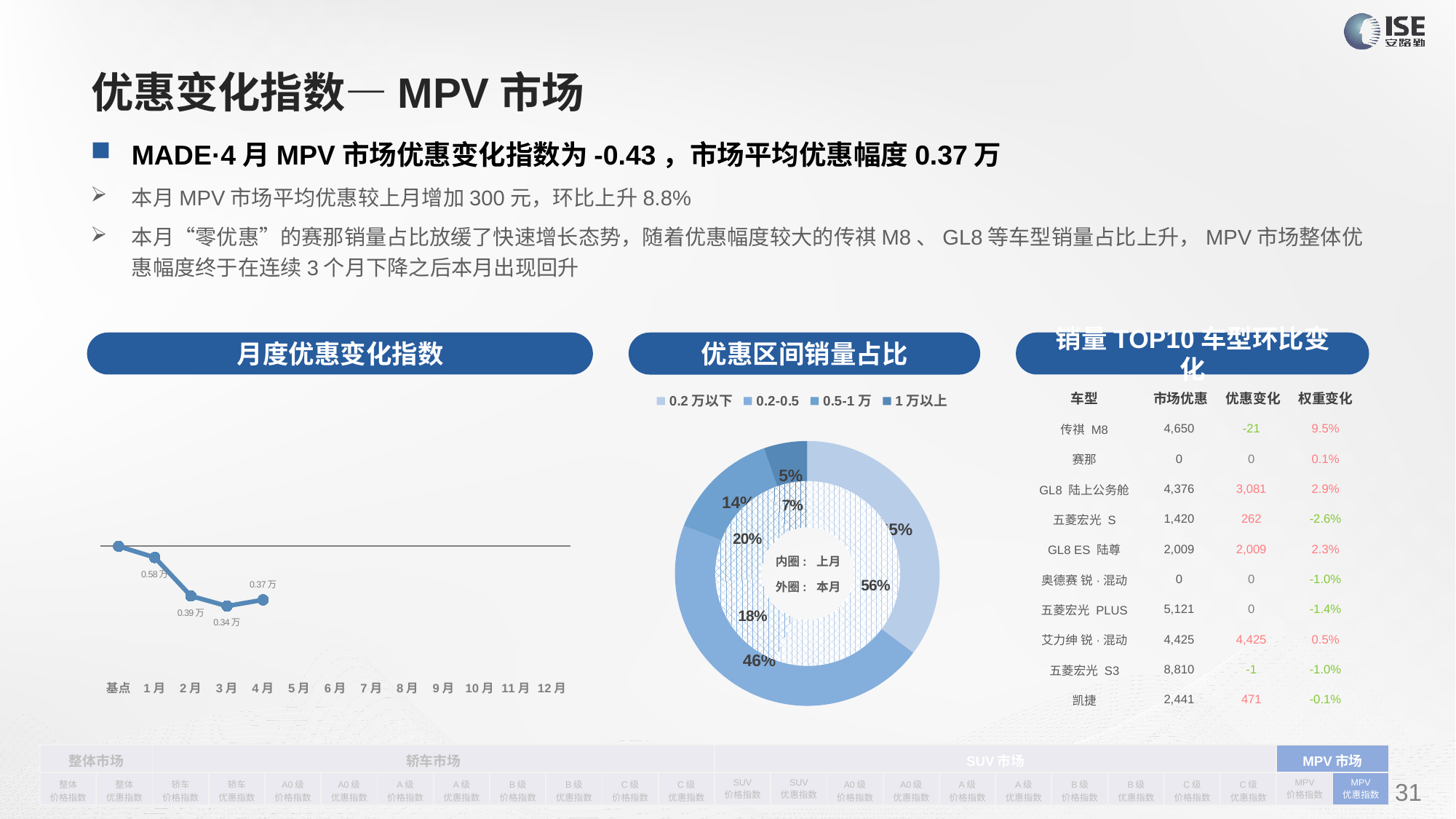

# 优惠变化指数—MPV市场
MADE·4月MPV市场优惠变化指数为-0.43，市场平均优惠幅度0.37万
本月MPV市场平均优惠较上月增加300元，环比上升8.8%
本月“零优惠”的赛那销量占比放缓了快速增长态势，随着优惠幅度较大的传祺M8、GL8等车型销量占比上升，MPV市场整体优惠幅度终于在连续3个月下降之后本月出现回升
月度优惠变化指数

销量TOP10车型环比变化

优惠区间销量占比

| 车型 | 市场优惠 | 优惠变化 | 权重变化 |
| --- | --- | --- | --- |
| 传祺 M8 | 4,650 | -21 | 9.5% |
| 赛那 | 0 | 0 | 0.1% |
| GL8 陆上公务舱 | 4,376 | 3,081 | 2.9% |
| 五菱宏光 S | 1,420 | 262 | -2.6% |
| GL8 ES 陆尊 | 2,009 | 2,009 | 2.3% |
| 奥德赛 锐·混动 | 0 | 0 | -1.0% |
| 五菱宏光 PLUS | 5,121 | 0 | -1.4% |
| 艾力绅 锐·混动 | 4,425 | 4,425 | 0.5% |
| 五菱宏光 S3 | 8,810 | -1 | -1.0% |
| 凯捷 | 2,441 | 471 | -0.1% |

### Chart

| Category | 销量 |
|---|---|
| 0.2万以下 | 17308.0 |
| 0.2-0.5 | 22421.0 |
| 0.5-1万 | 6794.0 |
| 1万以上 | 2606.0 |

### Chart

| Category | Y2022 |
|---|---|
| 基点 | 0.0 |
| 1月 | -0.09 |
| 2月 | -0.39902028967317305 |
| 3月 | -0.48 |
| 4月 | -0.43 |
| 5月 | None |
| 6月 | None |
| 7月 | None |
| 8月 | None |
| 9月 | None |
| 10月 | None |
| 11月 | None |
| 12月 | None |

### Chart

| Category | 销量 |
|---|---|
| 0.2万以下 | 35468.0 |
| 0.2-0.5万 | 11431.0 |
| 0.5-1万 | 12538.0 |
| 1万以上 | 4398.0 |
内圈:  上月
外圈:  本月
| 整体市场 |  | 轿车市场 |  |  |  |  |  |  |  |  |  | SUV市场 |  |  |  |  |  |  |  |  |  | MPV市场 |  |
| --- | --- | --- | --- | --- | --- | --- | --- | --- | --- | --- | --- | --- | --- | --- | --- | --- | --- | --- | --- | --- | --- | --- | --- |
| 整体 价格指数 | 整体 优惠指数 | 轿车 价格指数 | 轿车 优惠指数 | A0级 价格指数 | A0级 优惠指数 | A级 价格指数 | A级 优惠指数 | B级 价格指数 | B级 优惠指数 | C级 价格指数 | C级 优惠指数 | SUV 价格指数 | SUV 优惠指数 | A0级 价格指数 | A0级 优惠指数 | A级 价格指数 | A级 优惠指数 | B级 价格指数 | B级 优惠指数 | C级 价格指数 | C级 优惠指数 | MPV 价格指数 | MPV 优惠指数 |
请在插入菜单—页眉和页脚中修改此 文本
31